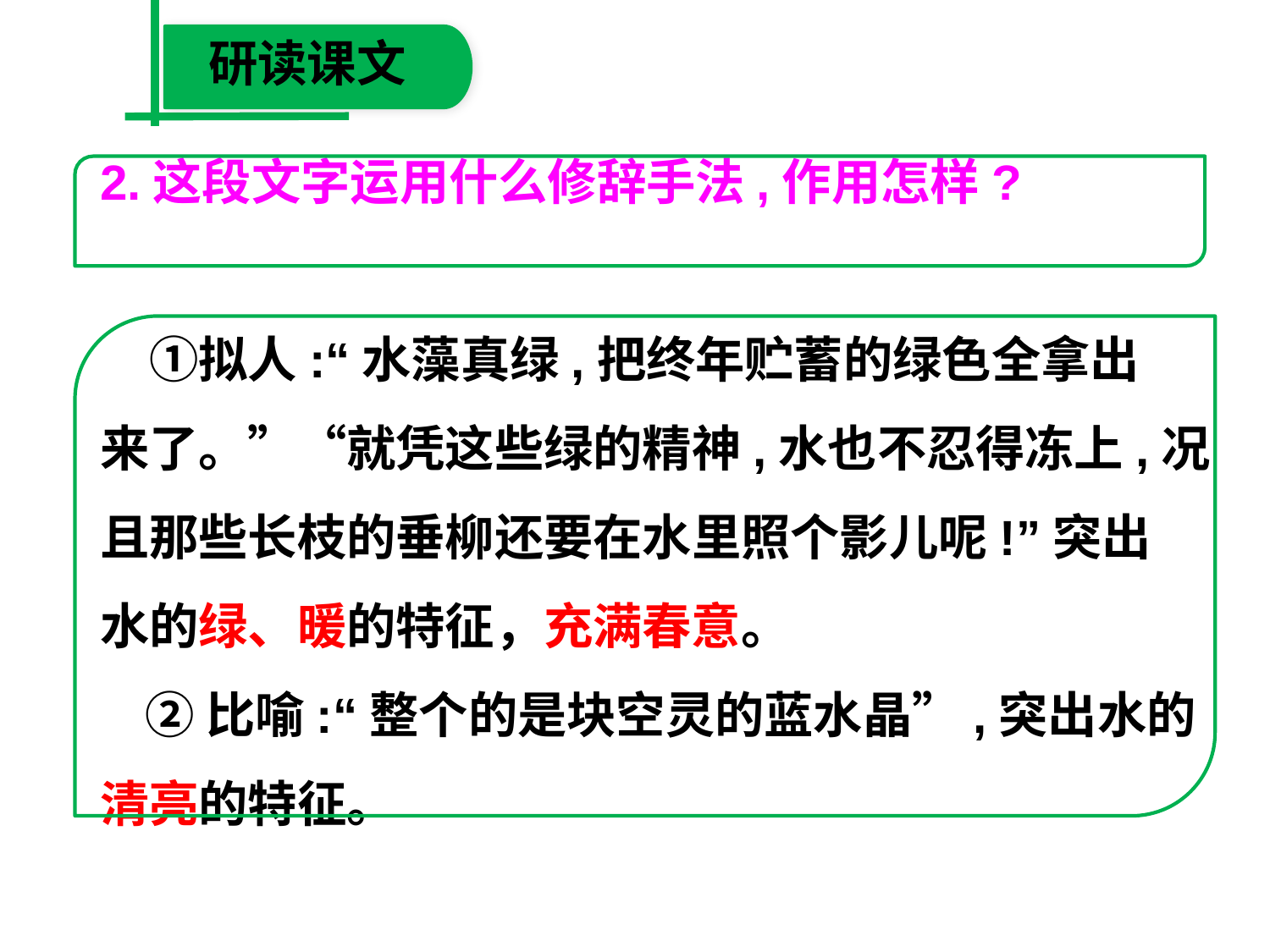

研读课文
2.这段文字运用什么修辞手法,作用怎样?

　①拟人:“水藻真绿,把终年贮蓄的绿色全拿出
来了。”“就凭这些绿的精神,水也不忍得冻上,况
且那些长枝的垂柳还要在水里照个影儿呢!”突出
水的绿、暖的特征，充满春意。
    ②比喻:“整个的是块空灵的蓝水晶”,突出水的
清亮的特征。